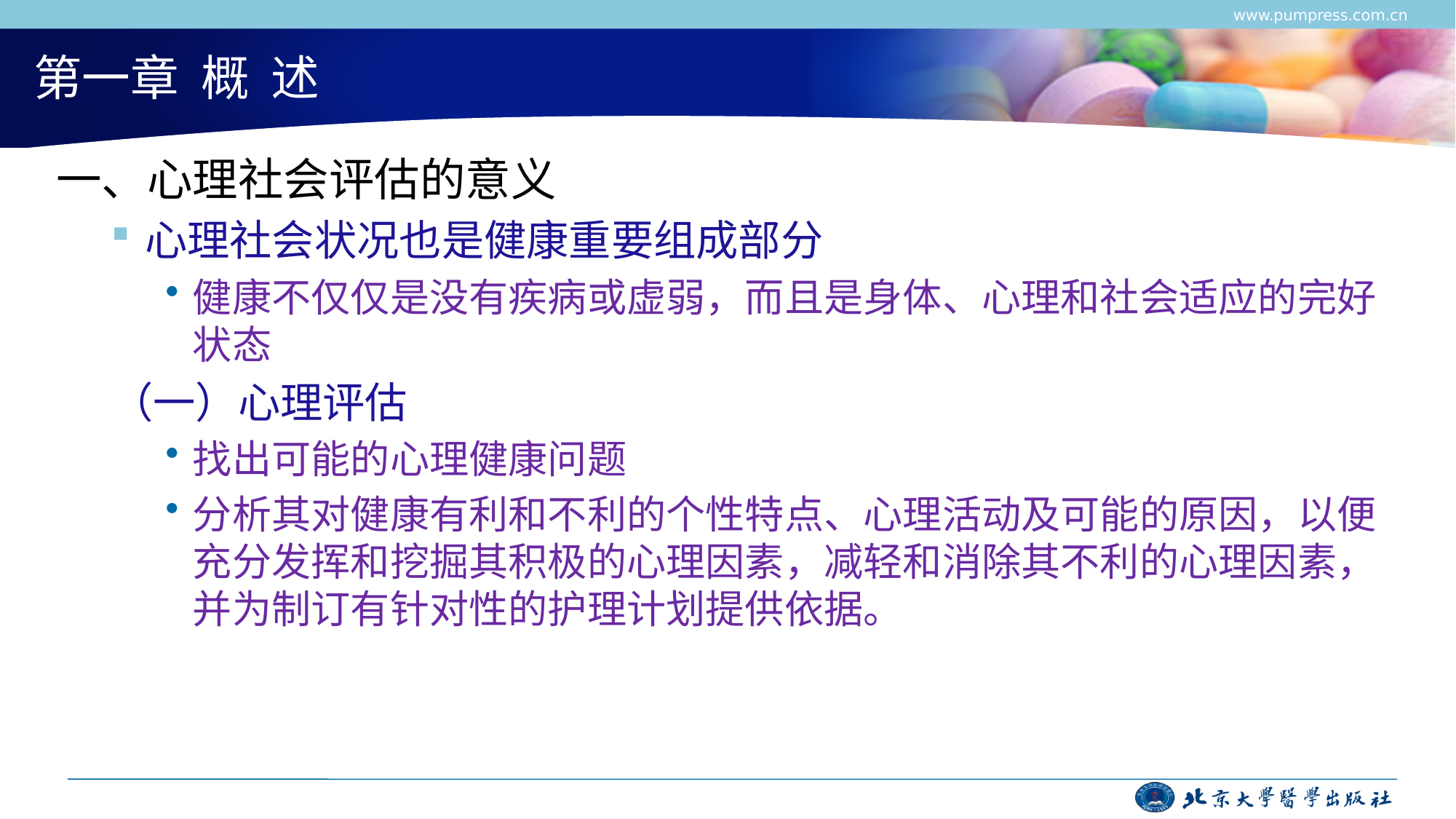

www.pumpress.com.cn
# 第一章  概  述
一、心理社会评估的意义
心理社会状况也是健康重要组成部分
健康不仅仅是没有疾病或虚弱，而且是身体、心理和社会适应的完好状态
（一）心理评估
找出可能的心理健康问题
分析其对健康有利和不利的个性特点、心理活动及可能的原因，以便充分发挥和挖掘其积极的心理因素，减轻和消除其不利的心理因素，并为制订有针对性的护理计划提供依据。